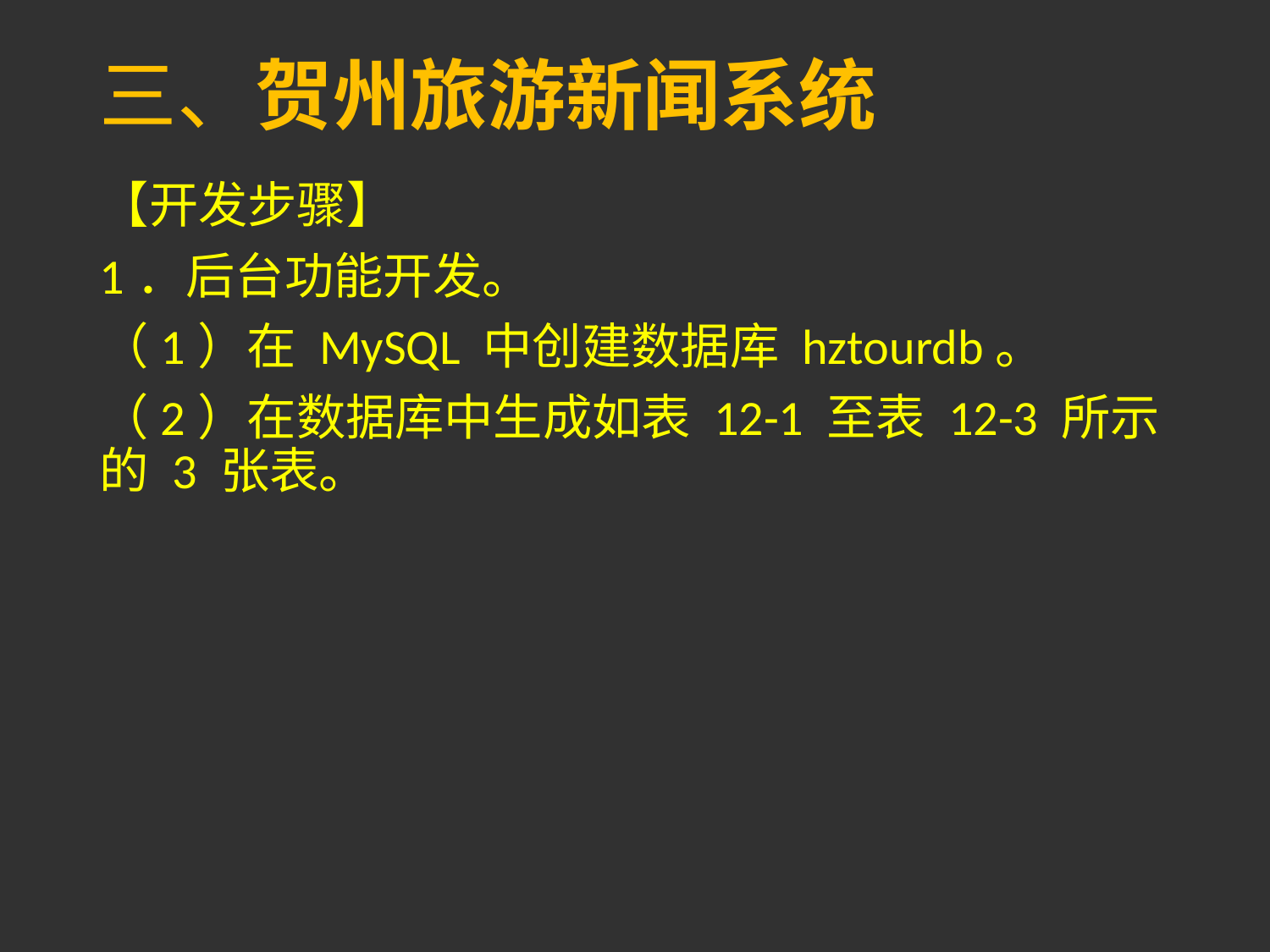

# 三、贺州旅游新闻系统
【开发步骤】
1．后台功能开发。
（1）在 MySQL 中创建数据库 hztourdb。
（2）在数据库中生成如表 12-1 至表 12-3 所示的 3 张表。